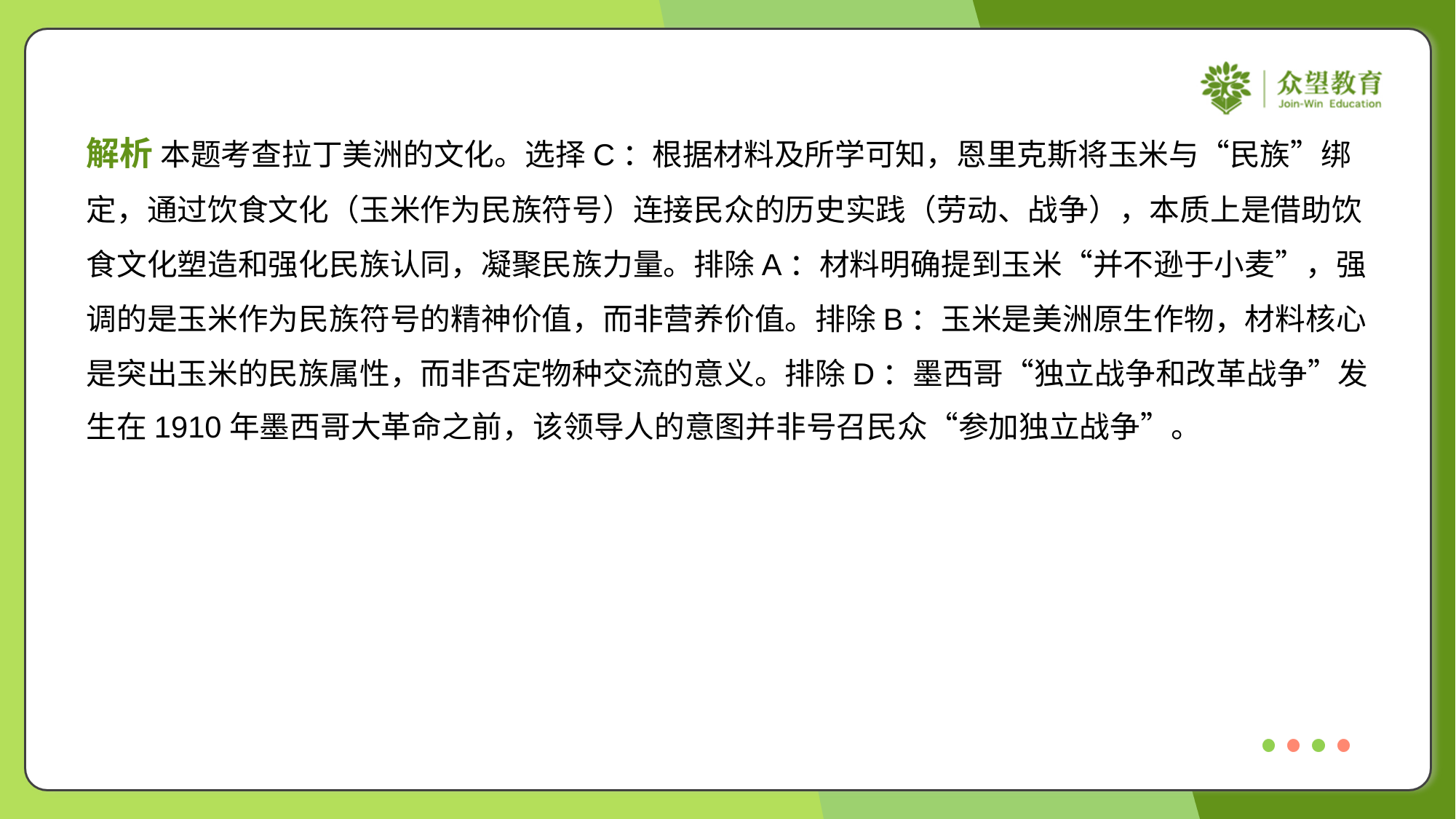

解析 本题考查拉丁美洲的文化。选择C：根据材料及所学可知，恩里克斯将玉米与“民族”绑
定，通过饮食文化（玉米作为民族符号）连接民众的历史实践（劳动、战争），本质上是借助饮
食文化塑造和强化民族认同，凝聚民族力量。排除A：材料明确提到玉米“并不逊于小麦”，强
调的是玉米作为民族符号的精神价值，而非营养价值。排除B：玉米是美洲原生作物，材料核心
是突出玉米的民族属性，而非否定物种交流的意义。排除D：墨西哥“独立战争和改革战争”发
生在1910年墨西哥大革命之前，该领导人的意图并非号召民众“参加独立战争”。